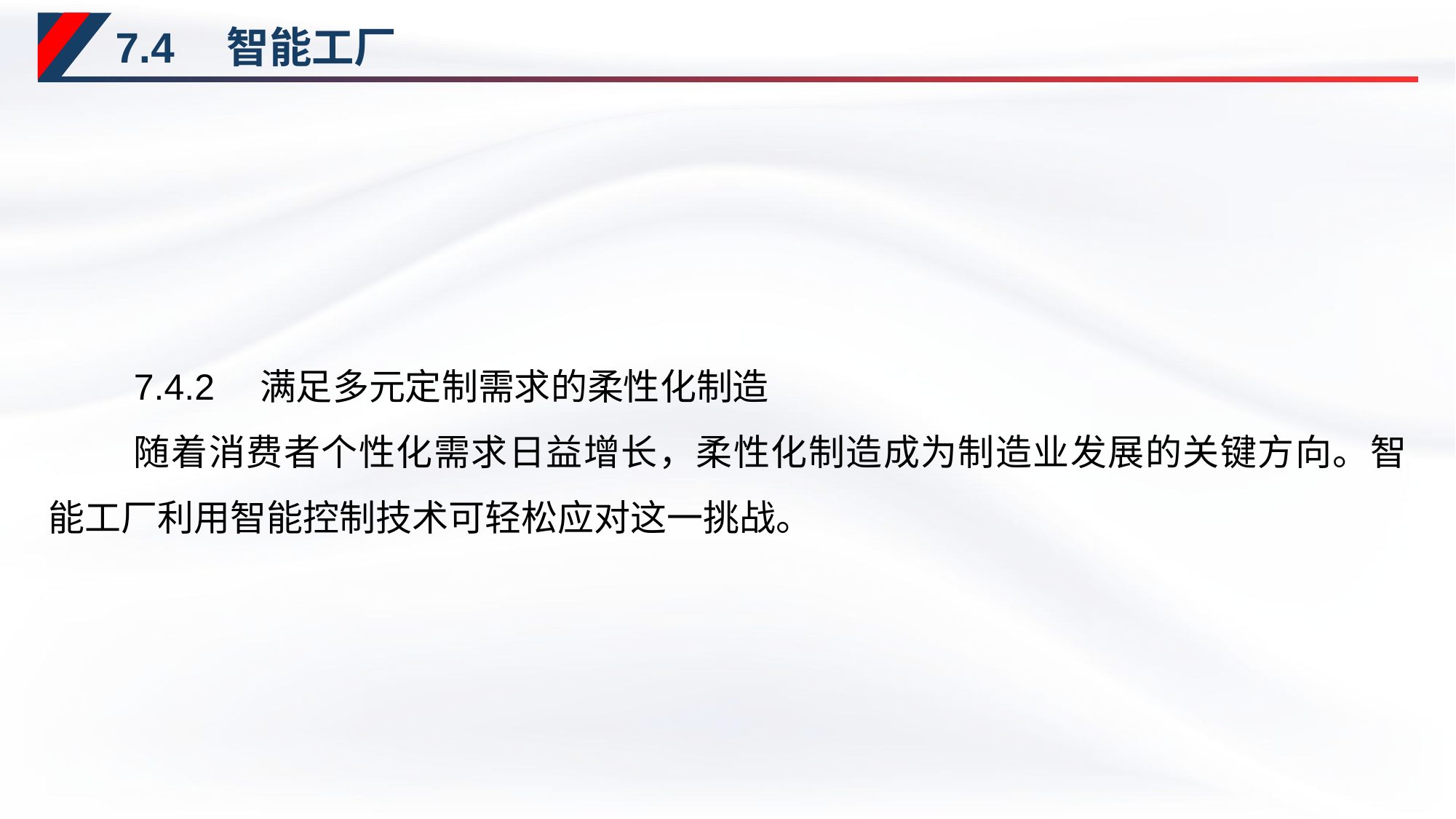

# 7.4　智能工厂
7.4.2　满足多元定制需求的柔性化制造
随着消费者个性化需求日益增长，柔性化制造成为制造业发展的关键方向。智能工厂利用智能控制技术可轻松应对这一挑战。